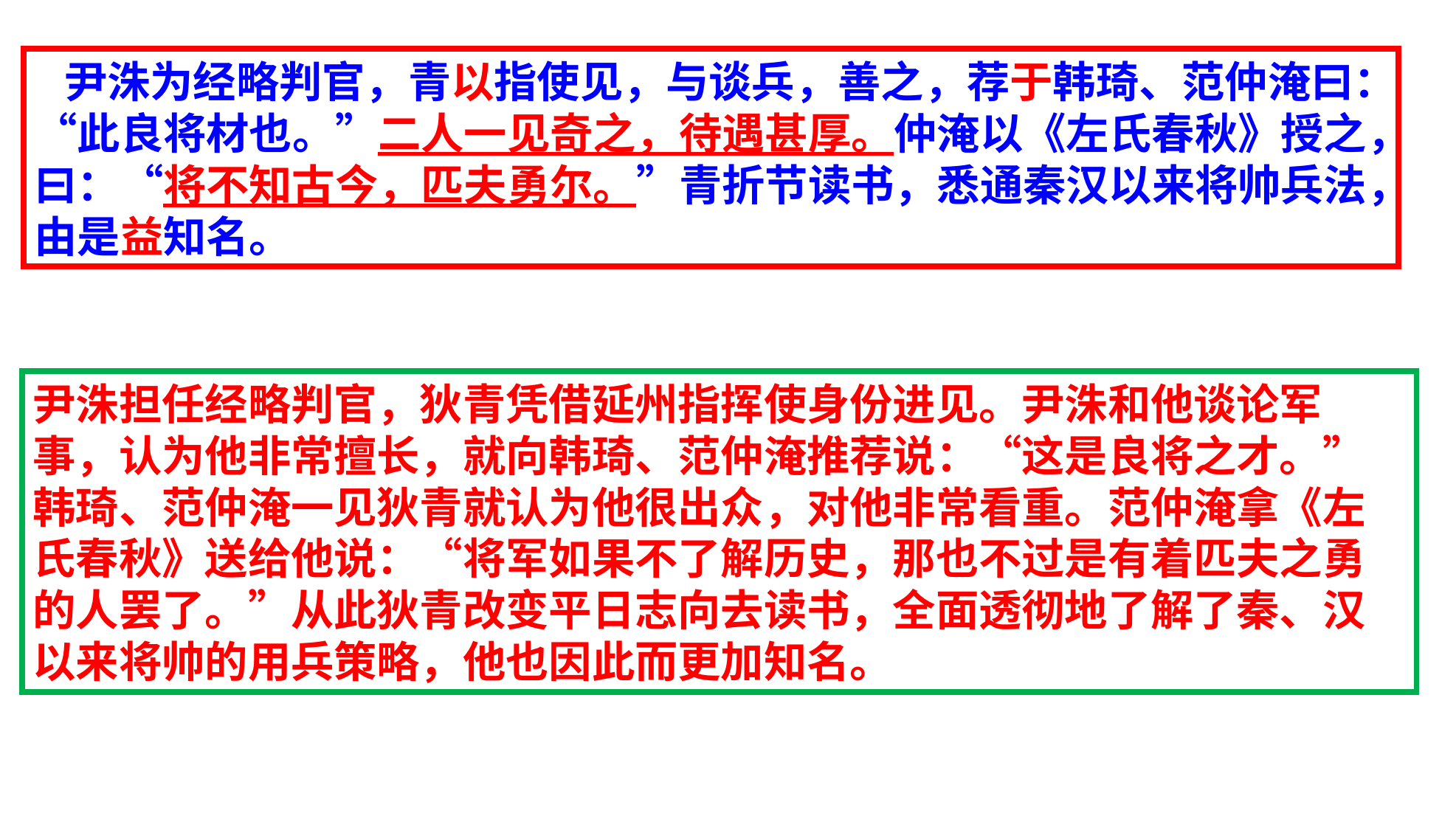

尹洙为经略判官，青以指使见，与谈兵，善之，荐于韩琦、范仲淹曰：“此良将材也。”二人一见奇之，待遇甚厚。仲淹以《左氏春秋》授之，曰：“将不知古今，匹夫勇尔。”青折节读书，悉通秦汉以来将帅兵法，由是益知名。
尹洙担任经略判官，狄青凭借延州指挥使身份进见。尹洙和他谈论军事，认为他非常擅长，就向韩琦、范仲淹推荐说：“这是良将之才。”韩琦、范仲淹一见狄青就认为他很出众，对他非常看重。范仲淹拿《左氏春秋》送给他说：“将军如果不了解历史，那也不过是有着匹夫之勇的人罢了。”从此狄青改变平日志向去读书，全面透彻地了解了秦、汉以来将帅的用兵策略，他也因此而更加知名。